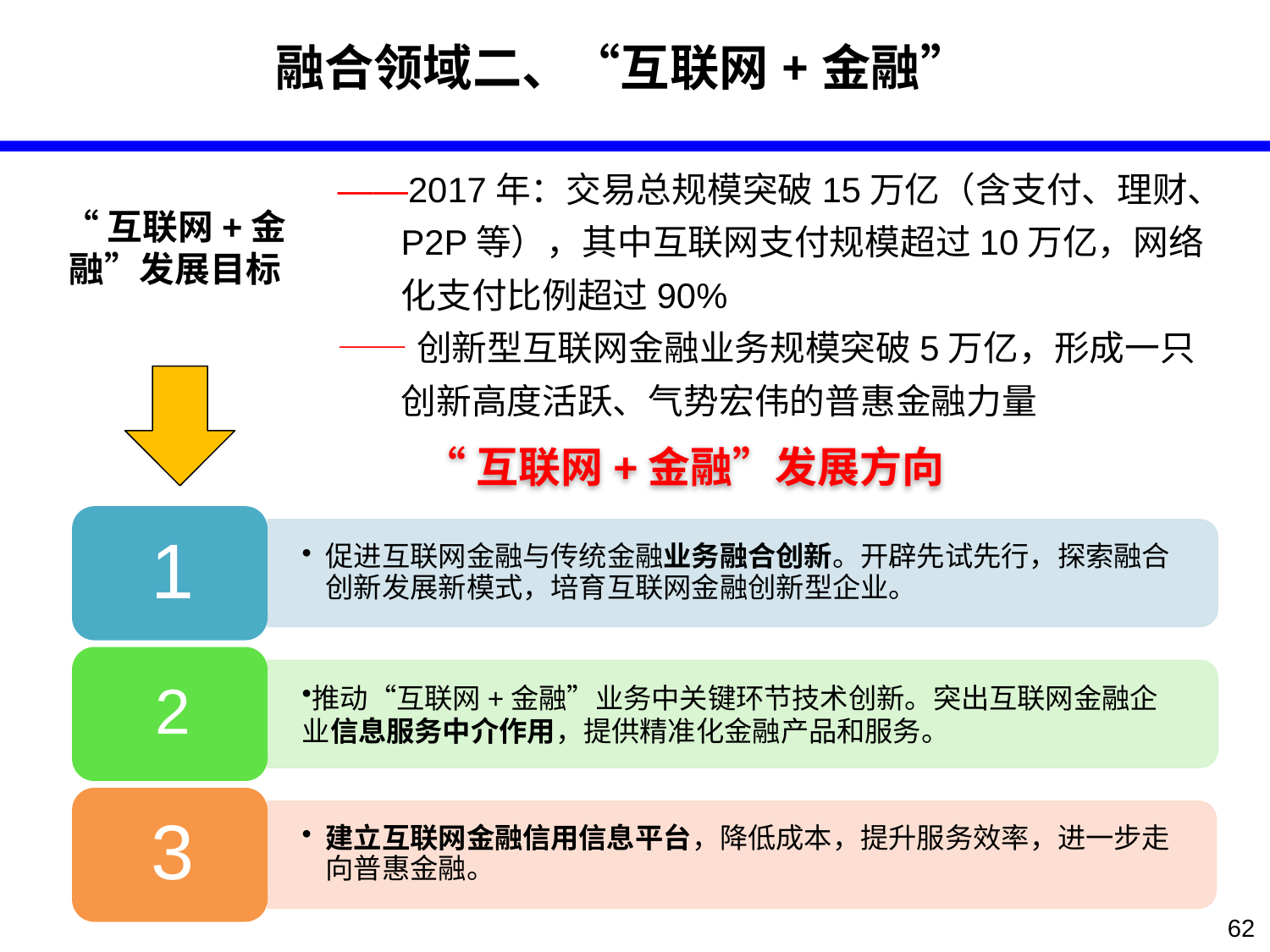

融合领域二、“互联网+金融”
——2017年：交易总规模突破15万亿（含支付、理财、P2P等），其中互联网支付规模超过10万亿，网络化支付比例超过90%
——创新型互联网金融业务规模突破5万亿，形成一只创新高度活跃、气势宏伟的普惠金融力量
“互联网+金融”发展目标

“互联网+金融”发展方向
促进互联网金融与传统金融业务融合创新。开辟先试先行，探索融合创新发展新模式，培育互联网金融创新型企业。
1
推动“互联网+金融”业务中关键环节技术创新。突出互联网金融企业信息服务中介作用，提供精准化金融产品和服务。
2
建立互联网金融信用信息平台，降低成本，提升服务效率，进一步走向普惠金融。
3
62